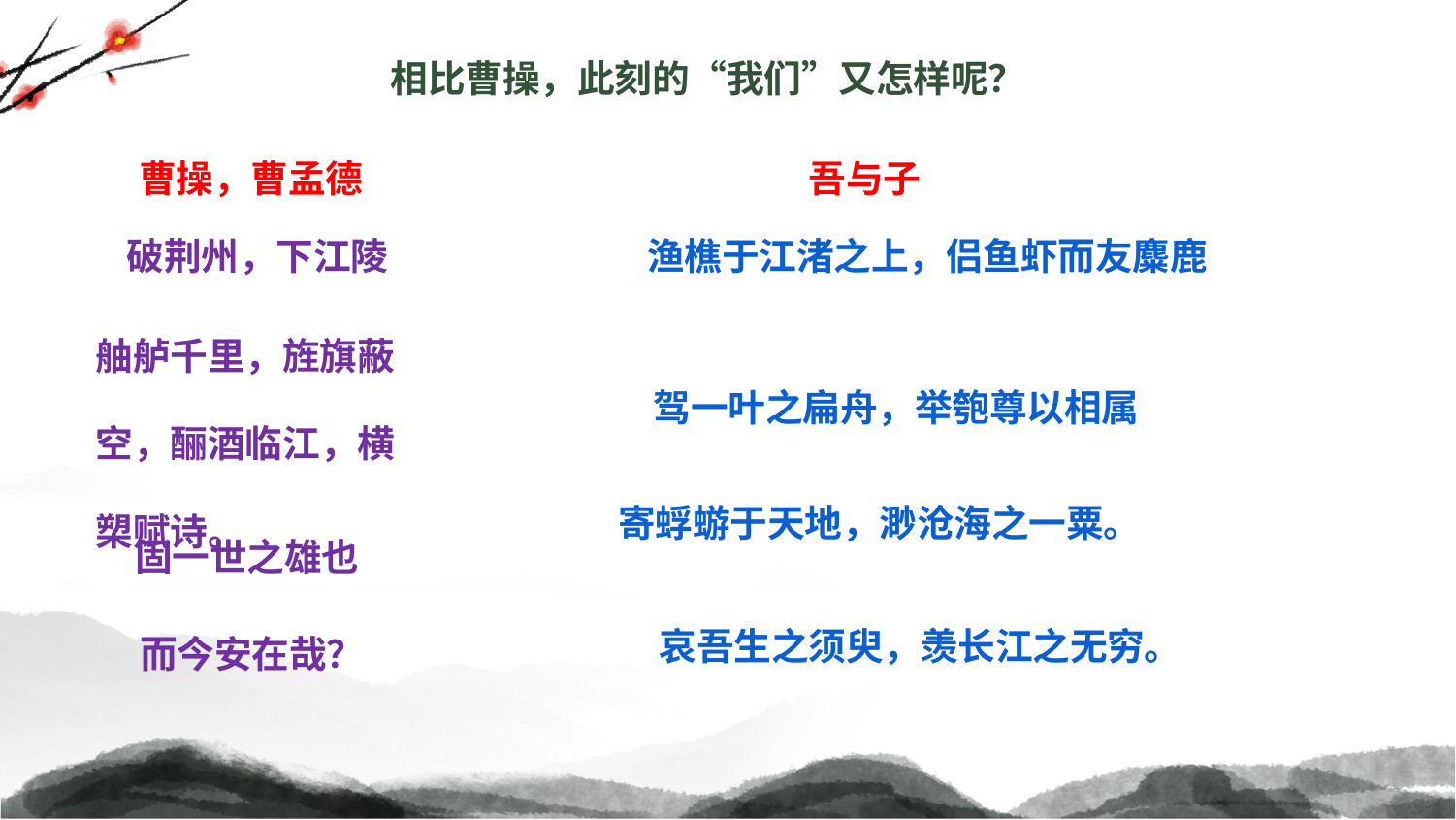

相比曹操，此刻的“我们”又怎样呢？
曹操，曹孟德
吾与子
破荆州，下江陵
渔樵于江渚之上，侣鱼虾而友麋鹿
舳舻千里，旌旗蔽空，酾酒临江，横槊赋诗。
驾一叶之扁舟，举匏尊以相属
寄蜉蝣于天地，渺沧海之一粟。
固一世之雄也
哀吾生之须臾，羡长江之无穷。
而今安在哉？